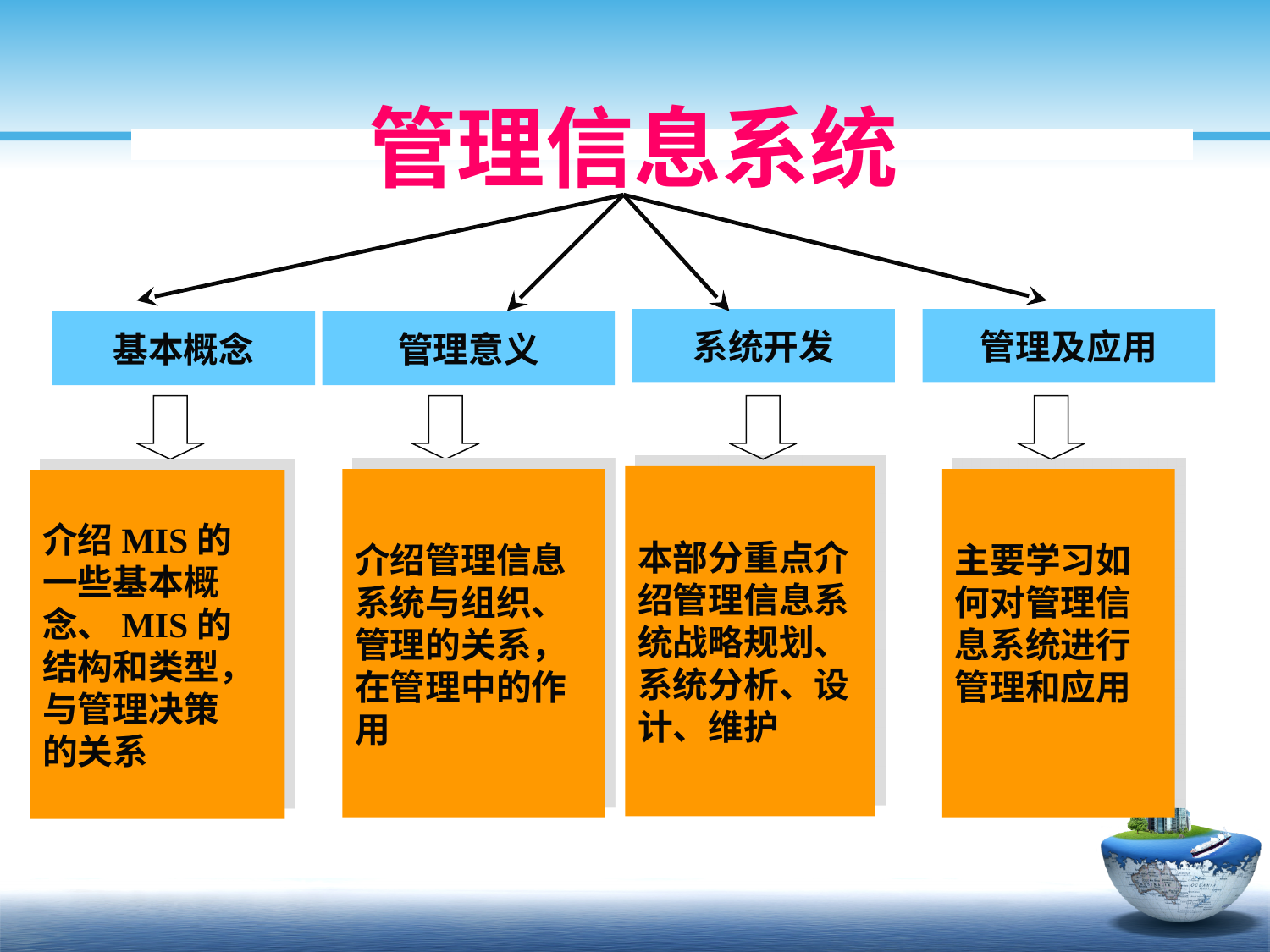

管理信息系统

系统开发
管理及应用
基本概念
管理意义

本部分重点介绍管理信息系统战略规划、系统分析、设计、维护
介绍管理信息系统与组织、管理的关系，在管理中的作用
主要学习如何对管理信息系统进行管理和应用

介绍MIS的
一些基本概
念、MIS的
结构和类型，
与管理决策
的关系